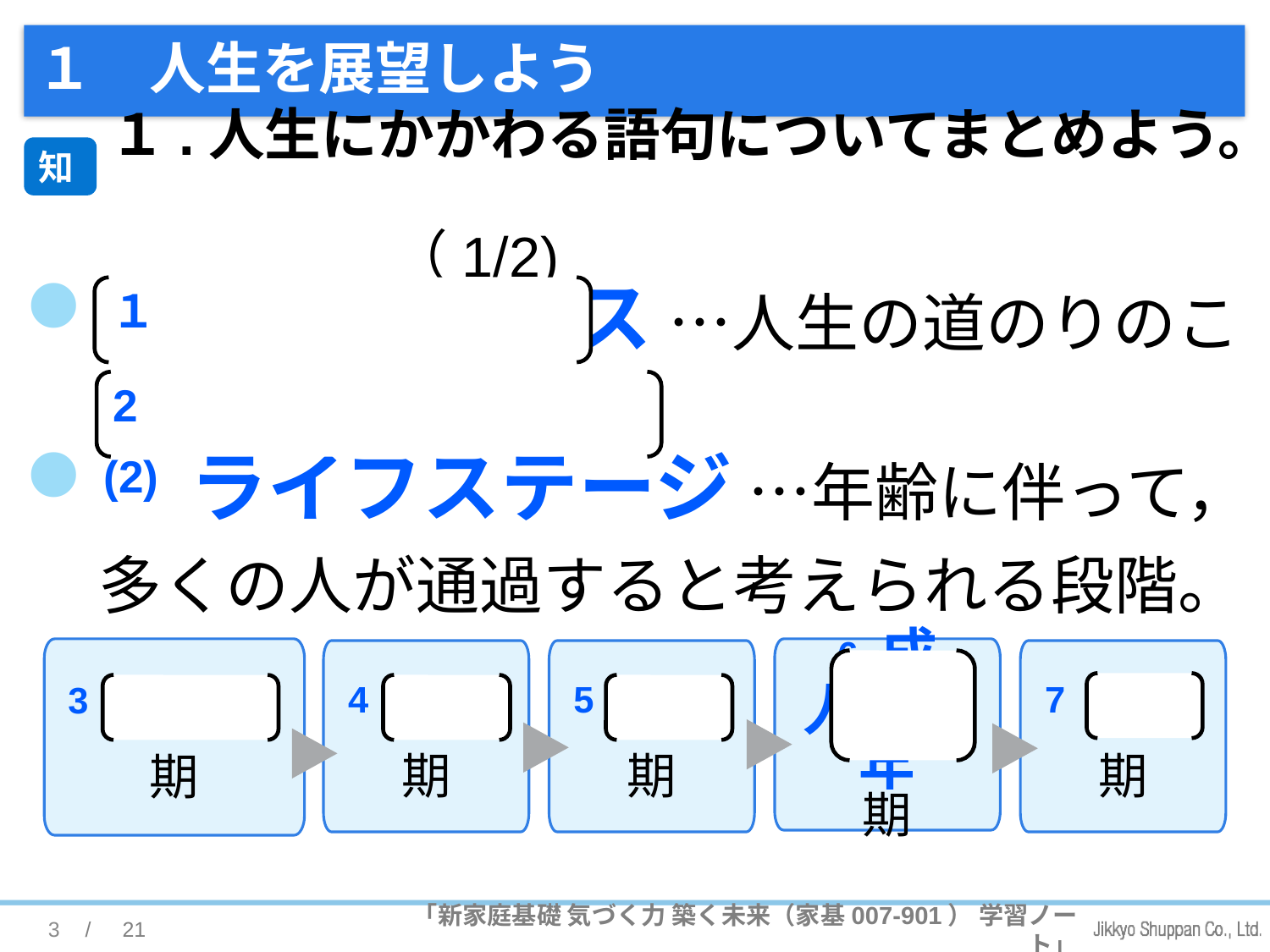

# １　人生を展望しよう
１.人生にかかわる語句についてまとめよう。
　　　　　　　　　　　　　　　　　　　　　　　　（1/2)
知
(1) ライフコース …人生の道のりのこと。
(2) ライフステージ …年齢に伴って，
多くの人が通過すると考えられる段階。
１
2
3 乳幼児
期

6 成人・壮年
期
4 学童
期
5 青年
期
7 高齢
期

3